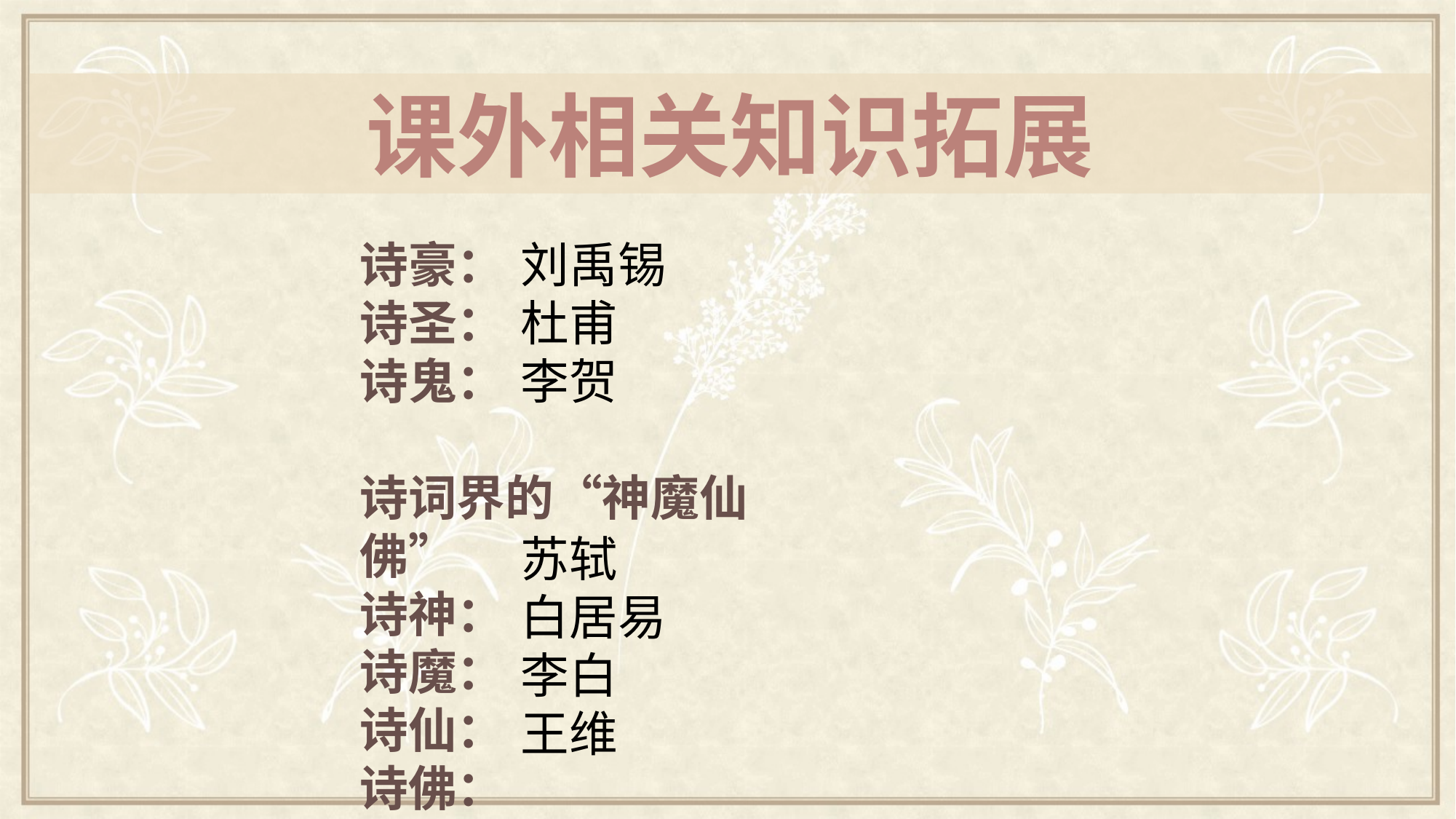

课外相关知识拓展
诗豪：
诗圣：
诗鬼：

诗词界的“神魔仙佛”
诗神：
诗魔：
诗仙：
诗佛：
刘禹锡
杜甫
李贺
苏轼
白居易
李白
王维